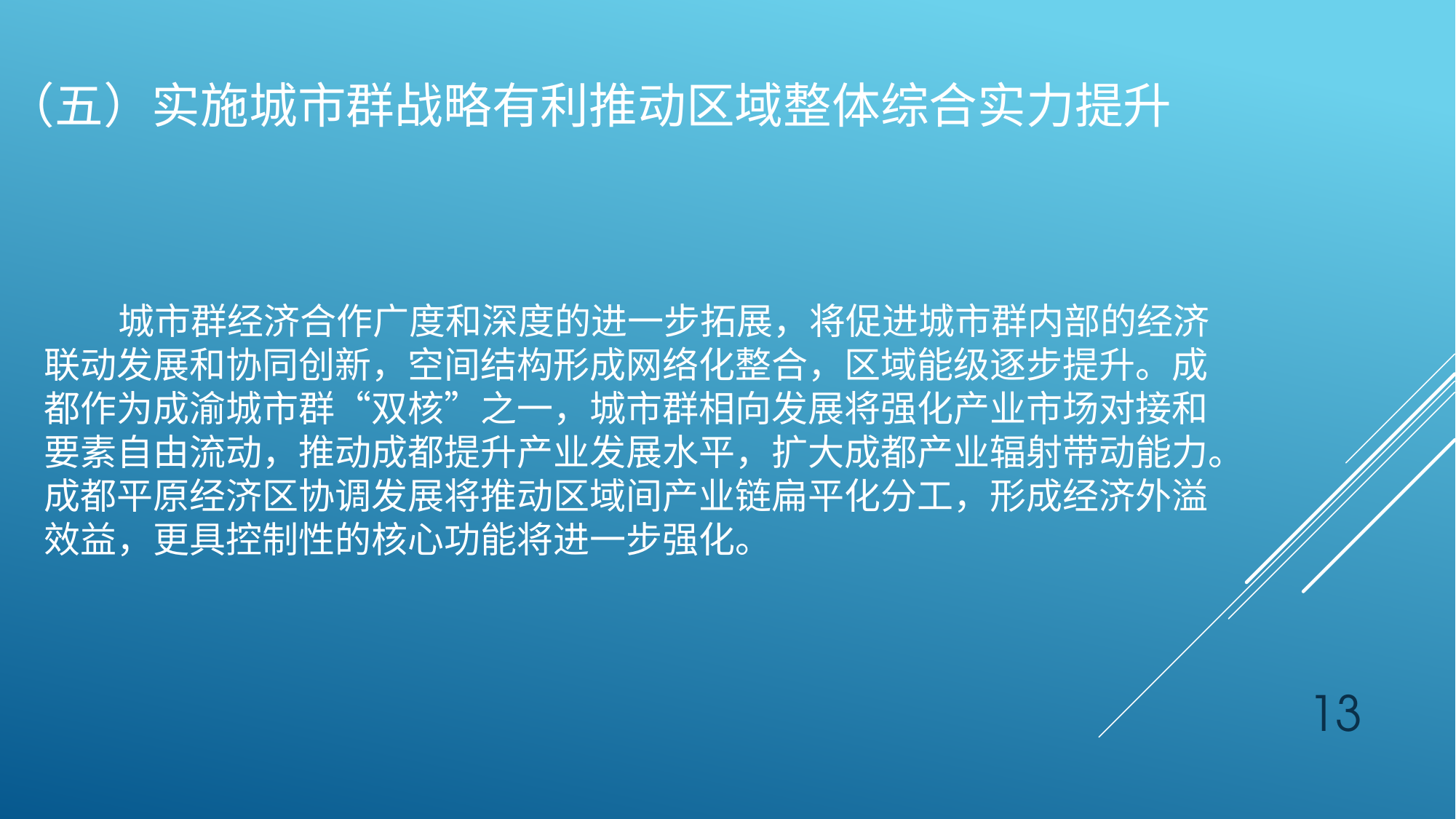

# （五）实施城市群战略有利推动区域整体综合实力提升
        城市群经济合作广度和深度的进一步拓展，将促进城市群内部的经济联动发展和协同创新，空间结构形成网络化整合，区域能级逐步提升。成都作为成渝城市群“双核”之一，城市群相向发展将强化产业市场对接和要素自由流动，推动成都提升产业发展水平，扩大成都产业辐射带动能力。成都平原经济区协调发展将推动区域间产业链扁平化分工，形成经济外溢效益，更具控制性的核心功能将进一步强化。
13